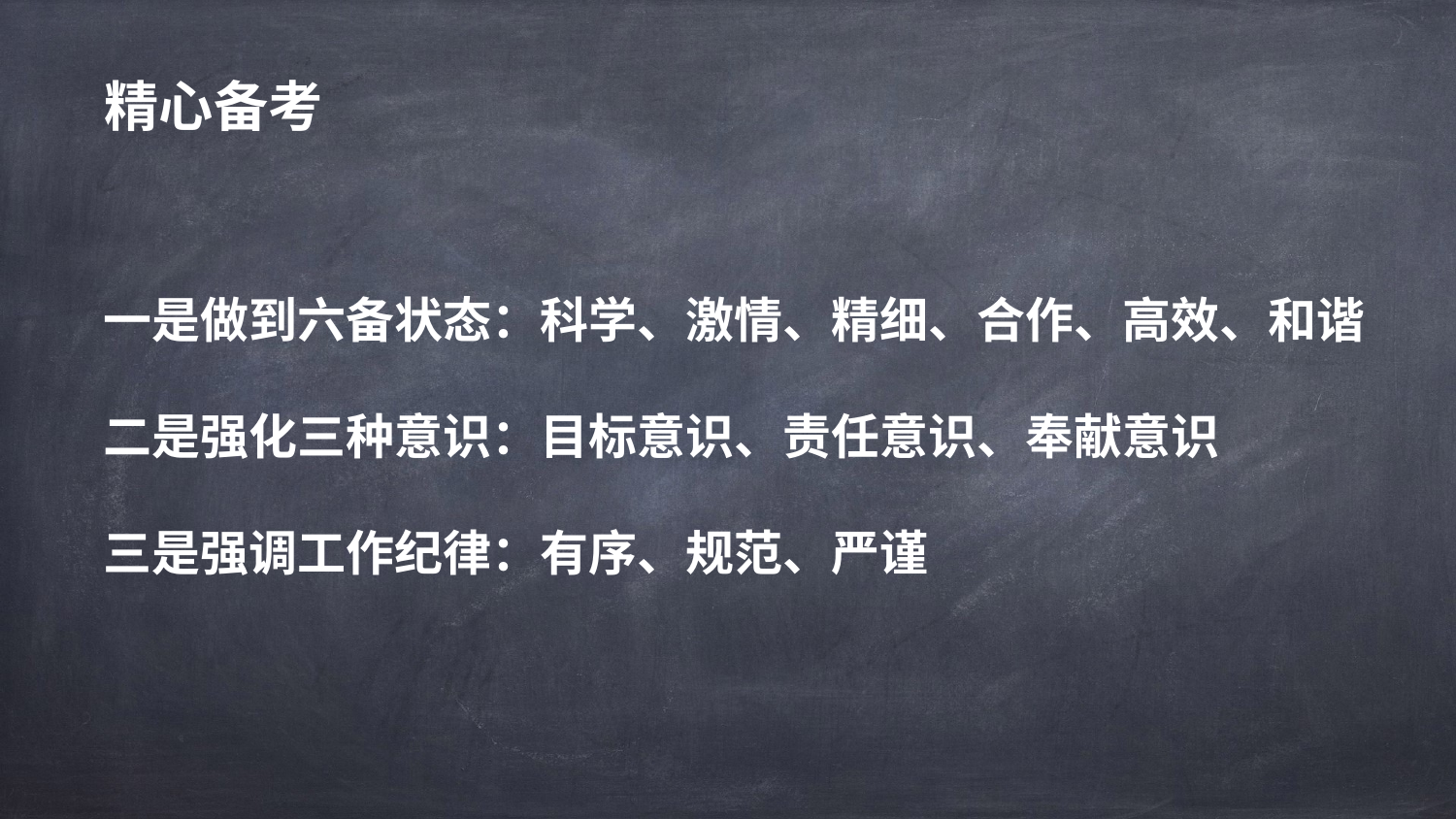

精心备考
一是做到六备状态：科学、激情、精细、合作、高效、和谐
二是强化三种意识：目标意识、责任意识、奉献意识
三是强调工作纪律：有序、规范、严谨